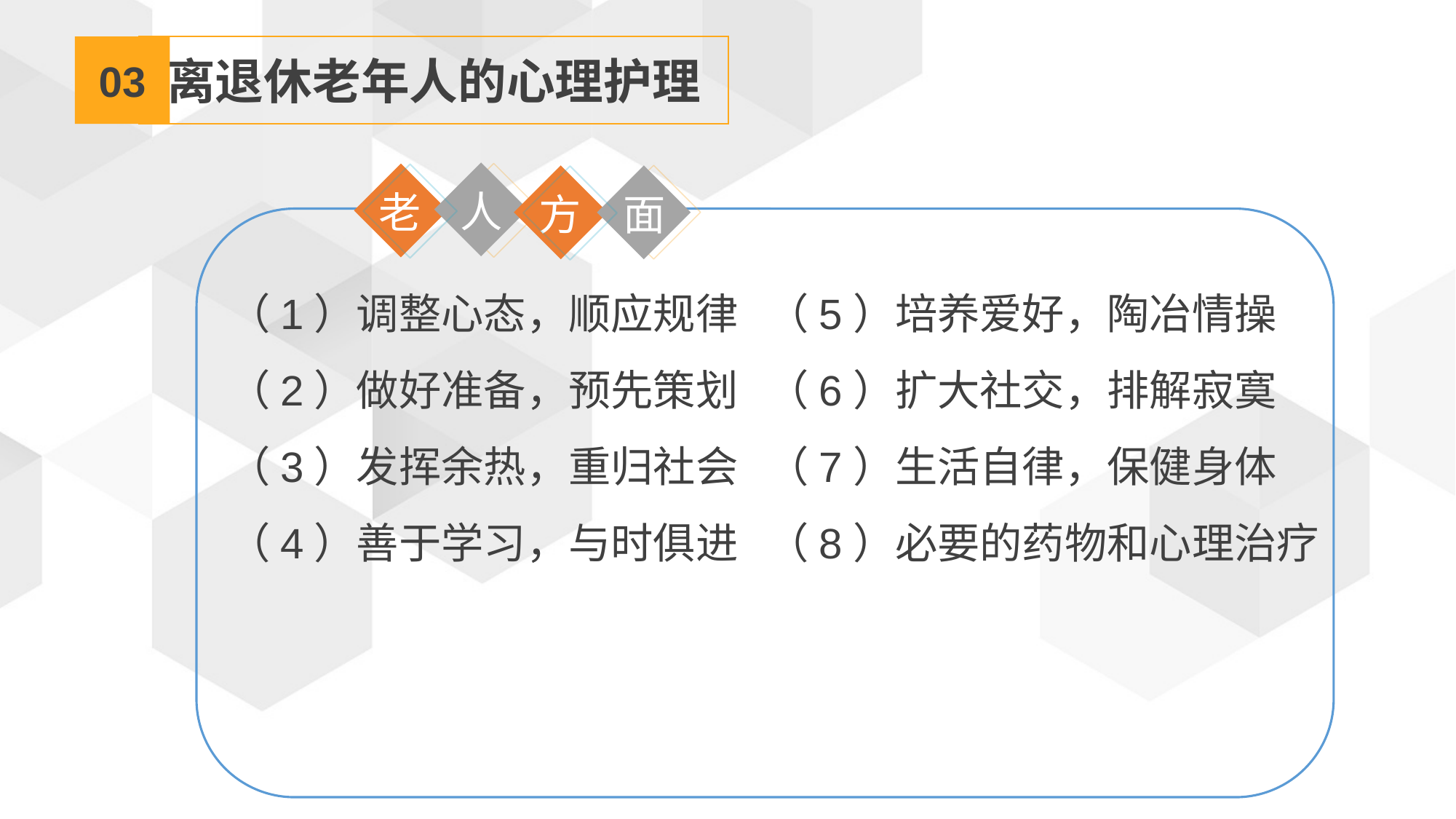

03
离退休老年人的心理护理

人

老

方

面

（1）调整心态，顺应规律   （5）培养爱好，陶冶情操
（2）做好准备，预先策划   （6）扩大社交，排解寂寞
（3）发挥余热，重归社会   （7）生活自律，保健身体
（4）善于学习，与时俱进   （8）必要的药物和心理治疗